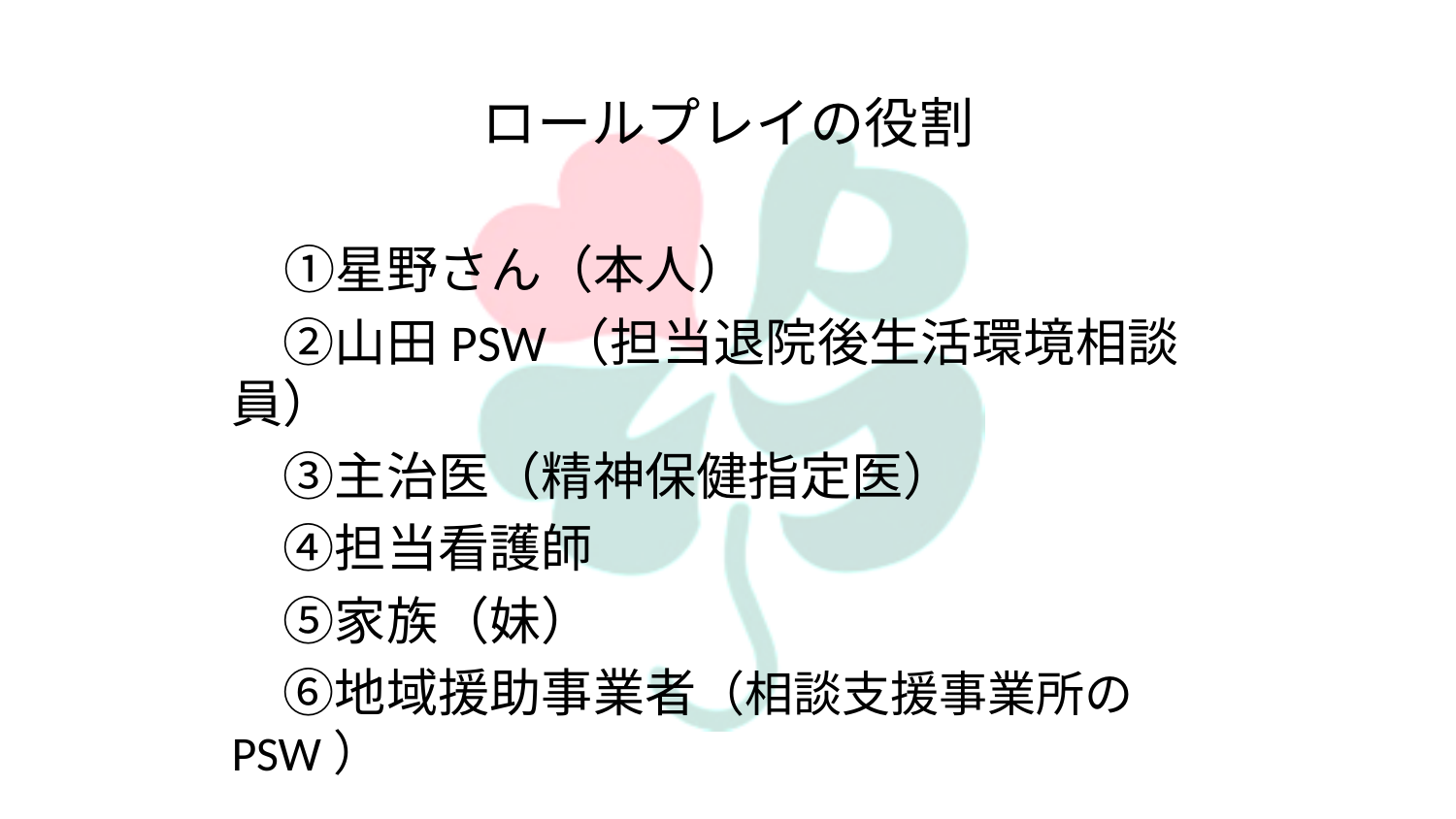

ロールプレイの役割

　 ①星野さん（本人）
　②山田PSW（担当退院後生活環境相談員）
　③主治医（精神保健指定医）
　④担当看護師
　⑤家族（妹）
　⑥地域援助事業者（相談支援事業所のPSW）